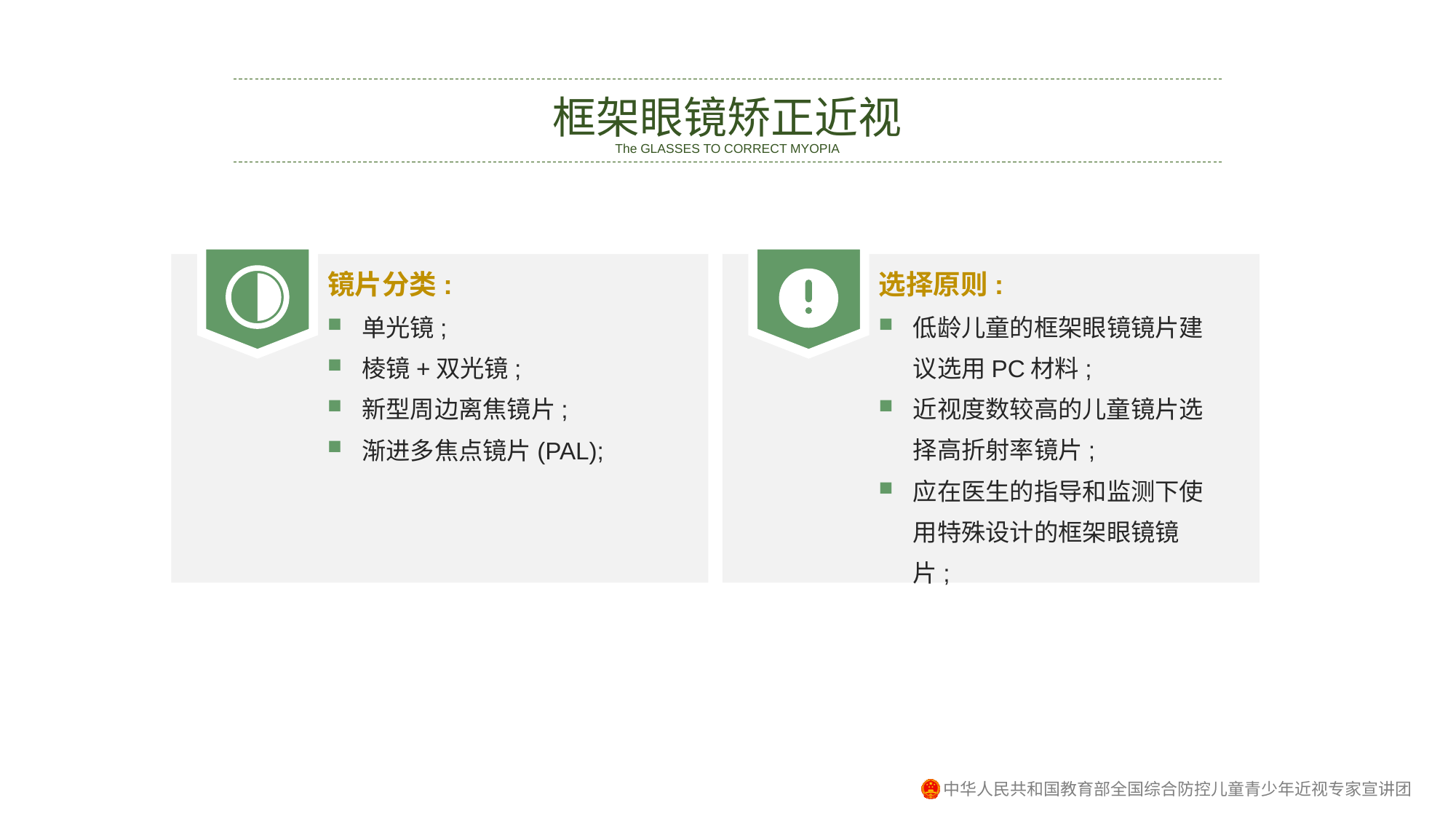

框架眼镜矫正近视
The GLASSES TO CORRECT MYOPIA

镜片分类:
单光镜;
棱镜+双光镜;
新型周边离焦镜片;
渐进多焦点镜片(PAL);

选择原则:
低龄儿童的框架眼镜镜片建议选用PC材料;
近视度数较高的儿童镜片选择高折射率镜片;
应在医生的指导和监测下使用特殊设计的框架眼镜镜片;